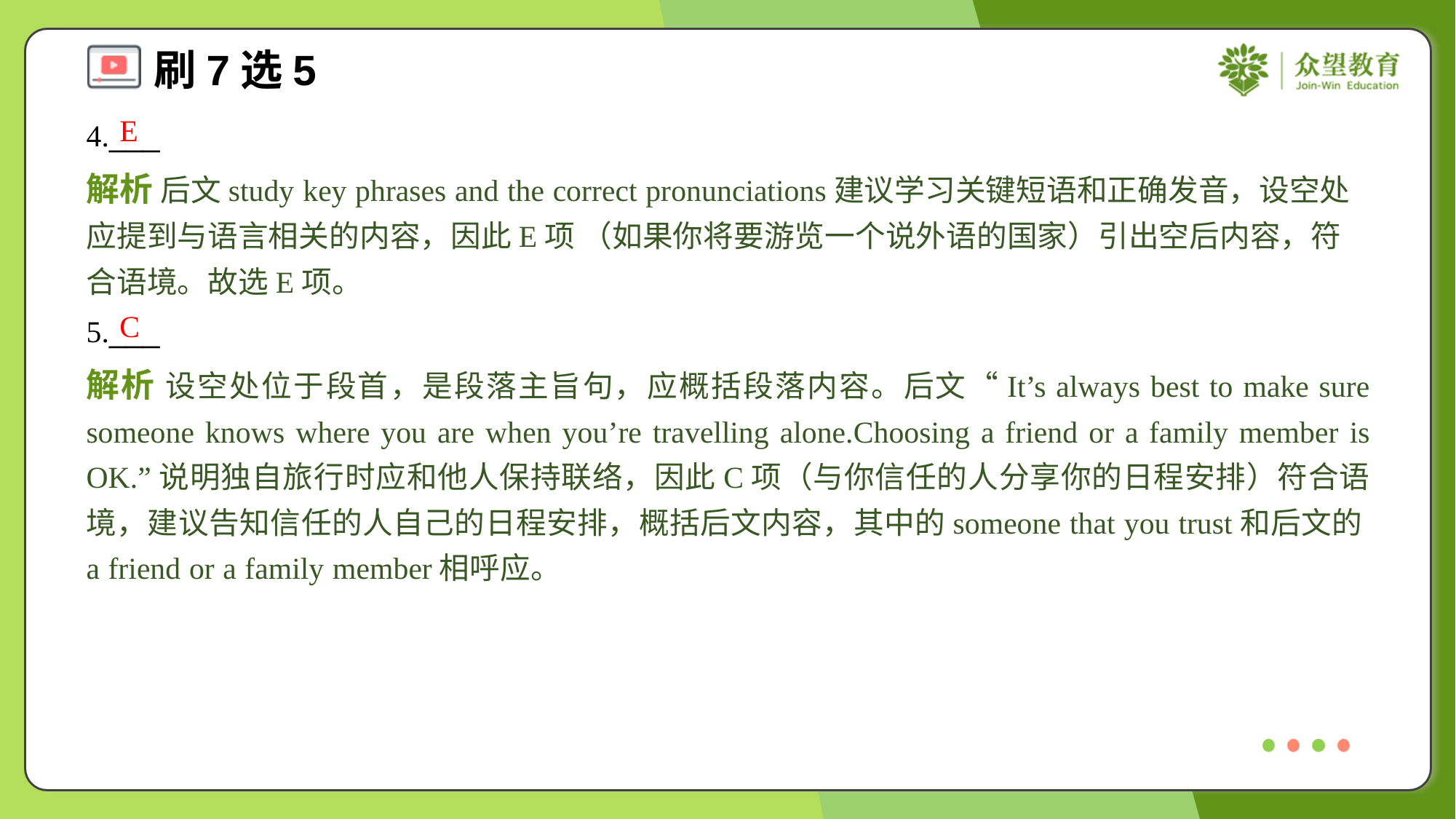

E
4.___
解析 后文study key phrases and the correct pronunciations建议学习关键短语和正确发音，设空处应提到与语言相关的内容，因此E项 （如果你将要游览一个说外语的国家）引出空后内容，符合语境。故选E项。
C
5.___
解析 设空处位于段首，是段落主旨句，应概括段落内容。后文“It’s always best to make sure someone knows where you are when you’re travelling alone.Choosing a friend or a family member is OK.”说明独自旅行时应和他人保持联络，因此C项（与你信任的人分享你的日程安排）符合语境，建议告知信任的人自己的日程安排，概括后文内容，其中的someone that you trust和后文的a friend or a family member相呼应。